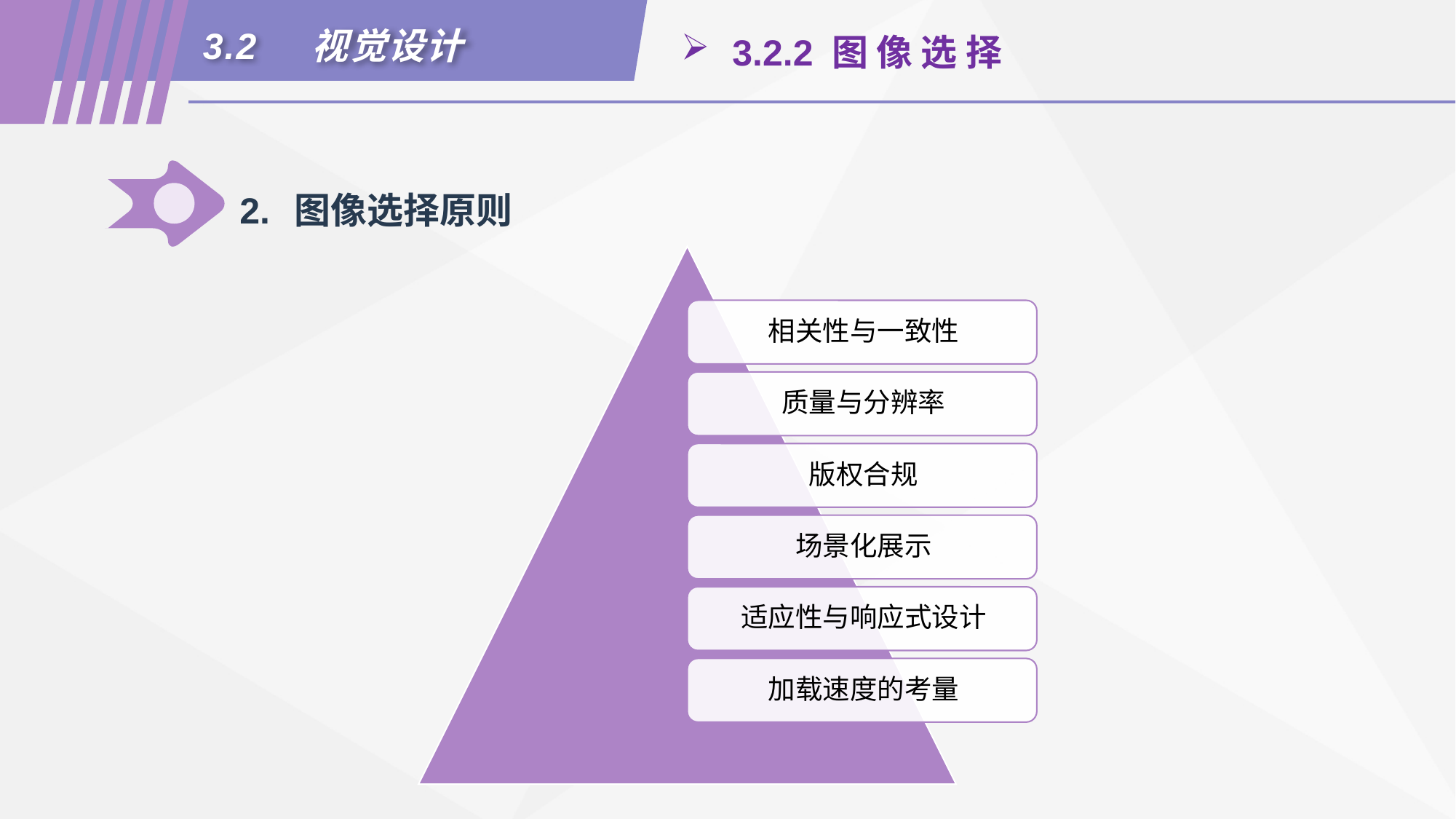

3.2	视觉设计
 3.2.2 图 像 选 择

2.	图像选择原则
相关性与一致性
质量与分辨率
版权合规
场景化展示
适应性与响应式设计
加载速度的考量